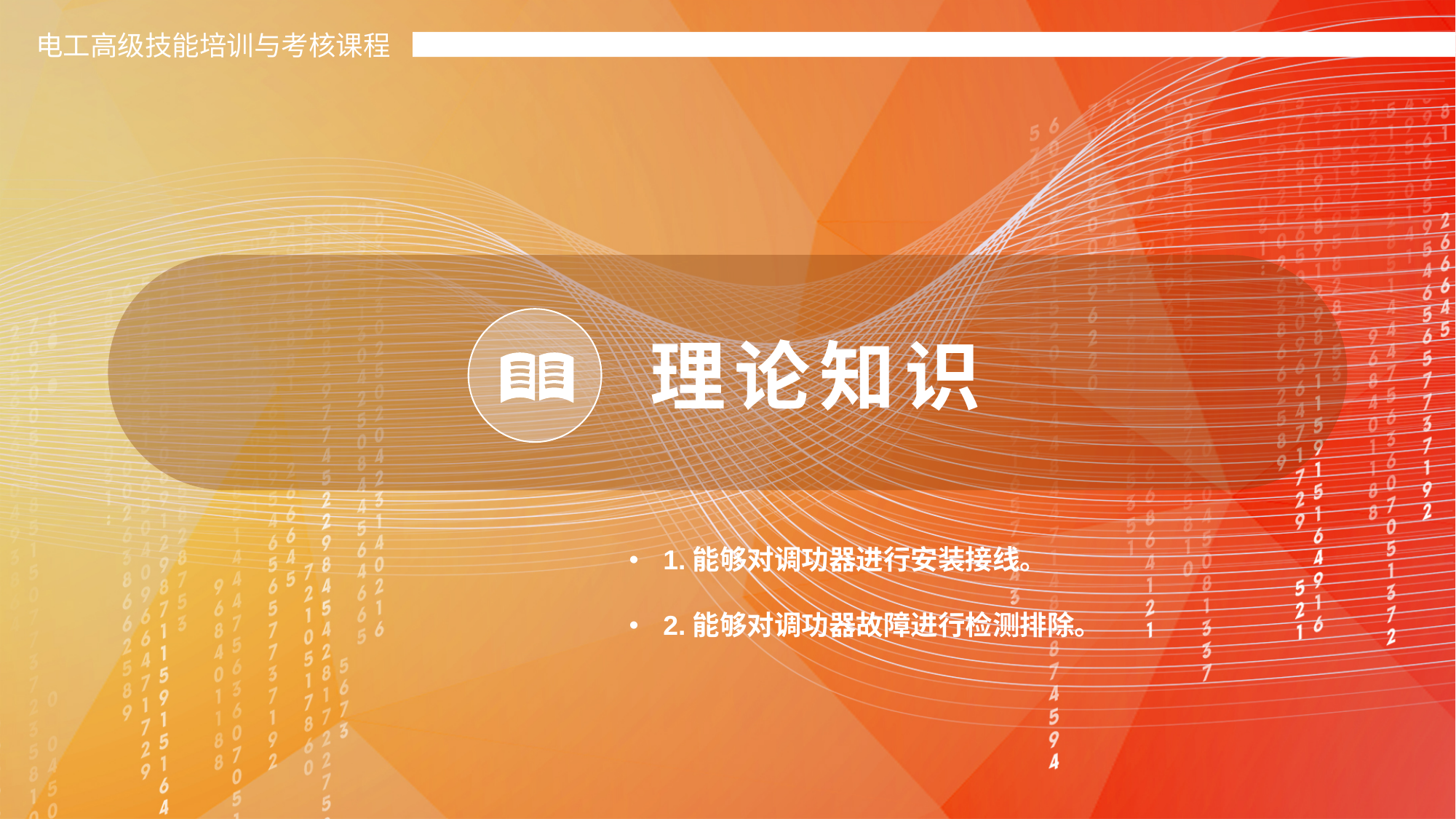

电工高级技能培训与考核课程

理论知识
1.能够对调功器进行安装接线。
2.能够对调功器故障进行检测排除。